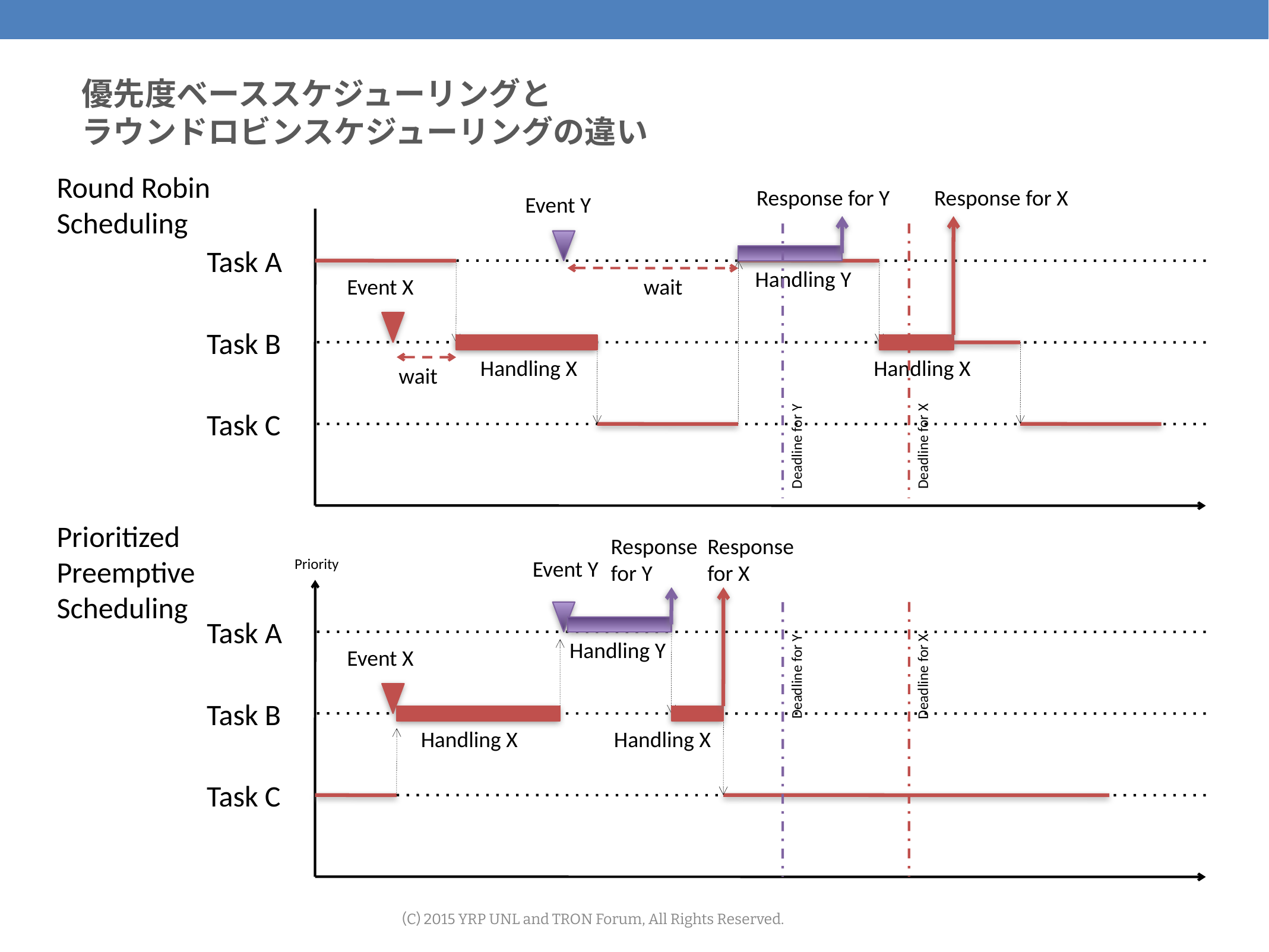

113
# 優先度ベーススケジューリングと ラウンドロビンスケジューリングの違い
Round Robin
Scheduling
Response for Y
Response for X
Event Y

Task A

Handling Y
Event X
wait

Task B

Handling X
Handling X
wait
Task C
Deadline for Y
Deadline for X
Prioritized
Preemptive
Scheduling
Response
for Y
Response
for X
Event Y

Task A

Handling Y
Event X
Deadline for Y
Deadline for X

Task B

Handling X
Handling X
Task C
Priority
(C) 2015 YRP UNL and TRON Forum, All Rights Reserved.